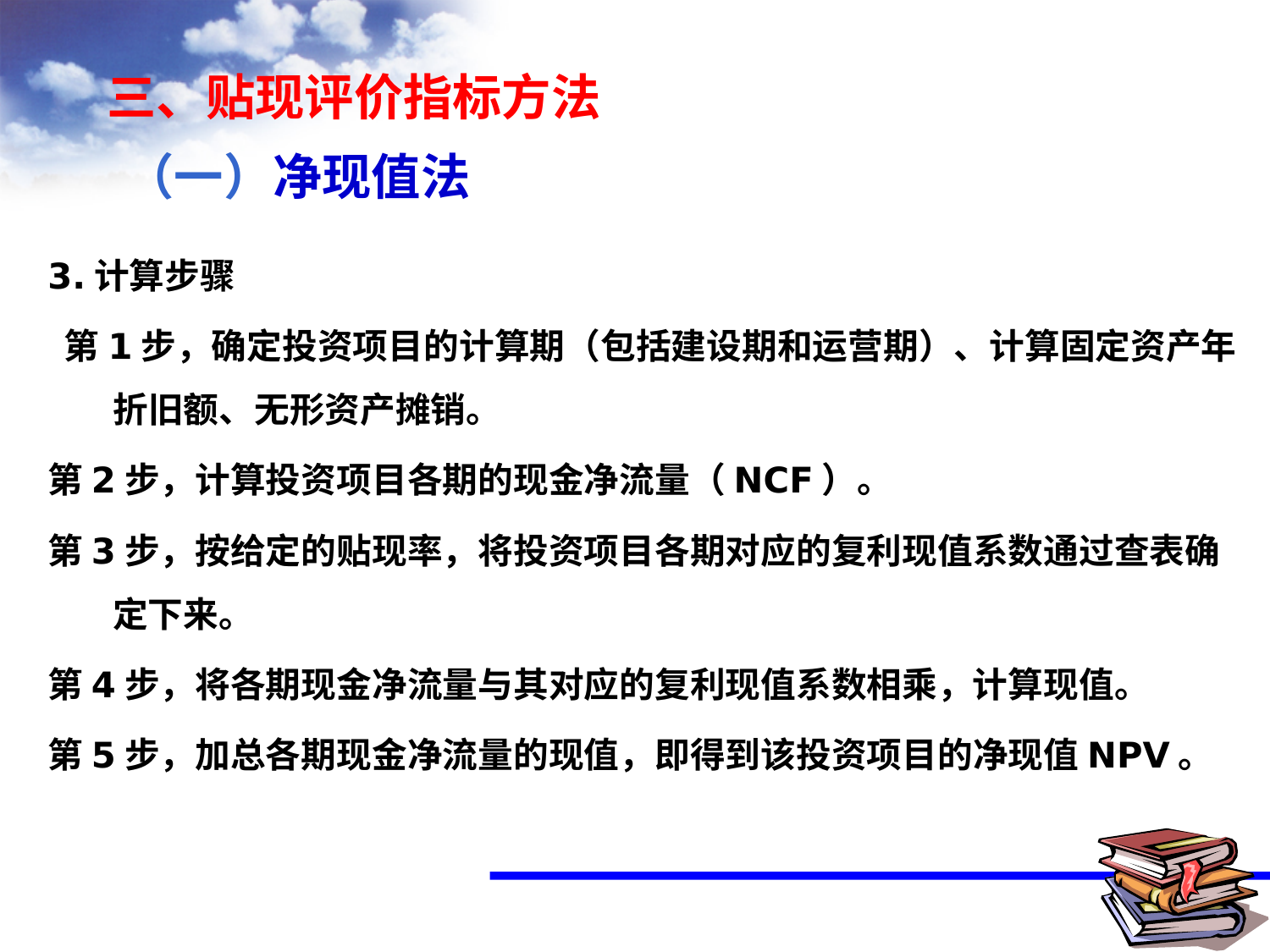

三、贴现评价指标方法
（一）净现值法
3.计算步骤
 第1步，确定投资项目的计算期（包括建设期和运营期）、计算固定资产年折旧额、无形资产摊销。
第2步，计算投资项目各期的现金净流量（NCF）。
第3步，按给定的贴现率，将投资项目各期对应的复利现值系数通过查表确定下来。
第4步，将各期现金净流量与其对应的复利现值系数相乘，计算现值。
第5步，加总各期现金净流量的现值，即得到该投资项目的净现值NPV。